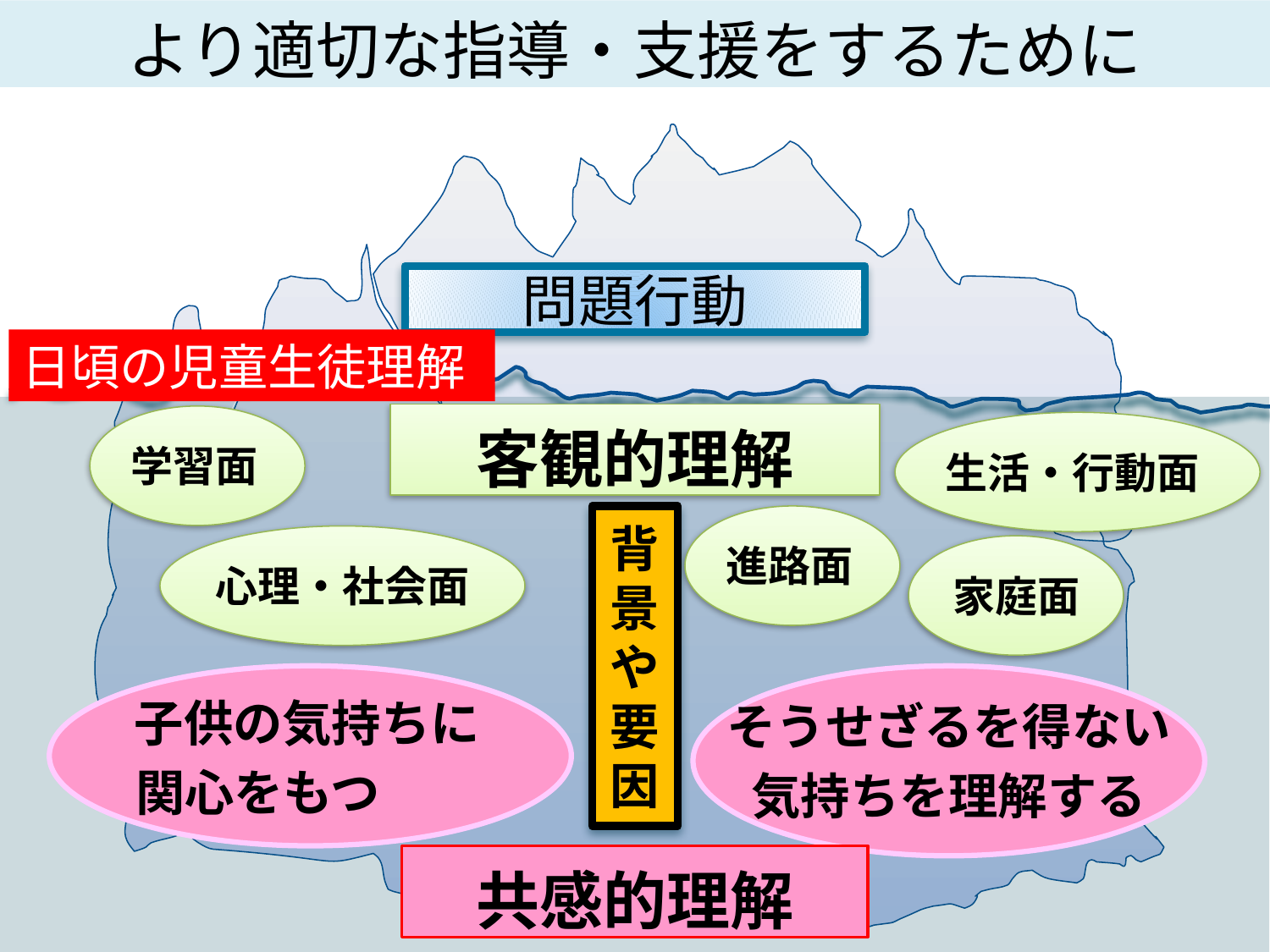

より適切な指導・支援をするために

問題行動
日頃の児童生徒理解

客観的理解

学習面

生活・行動面
背景や要因

進路面

心理・社会面

家庭面

子供の気持ちに
関心をもつ

そうせざるを得ない
気持ちを理解する
共感的理解